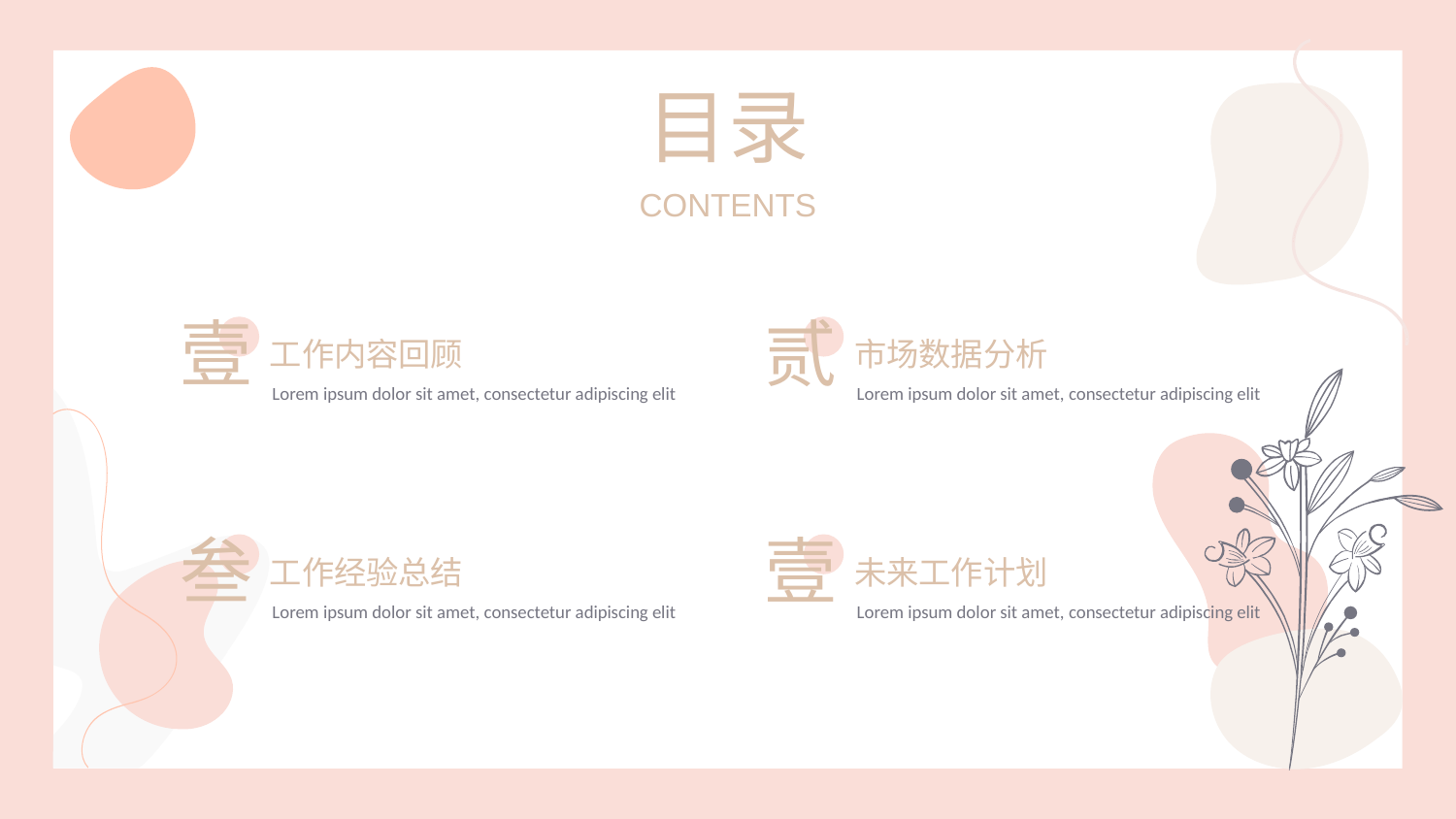

目录
CONTENTS
壹
贰

工作内容回顾
市场数据分析

Lorem ipsum dolor sit amet, consectetur adipiscing elit
Lorem ipsum dolor sit amet, consectetur adipiscing elit

叁
壹

工作经验总结
未来工作计划
Lorem ipsum dolor sit amet, consectetur adipiscing elit
Lorem ipsum dolor sit amet, consectetur adipiscing elit